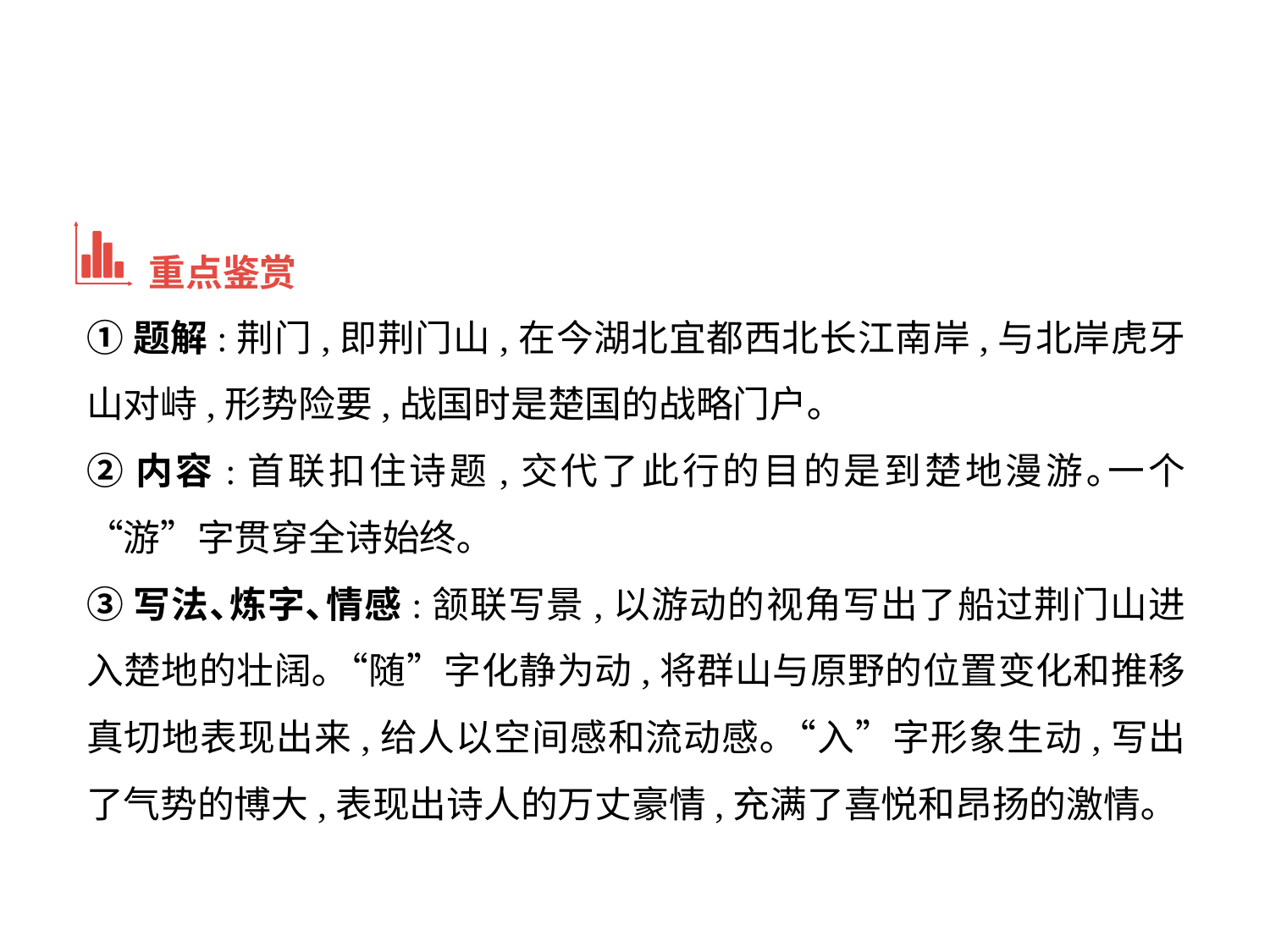

重点鉴赏
①题解:荆门,即荆门山,在今湖北宜都西北长江南岸,与北岸虎牙山对峙,形势险要,战国时是楚国的战略门户｡
②内容:首联扣住诗题,交代了此行的目的是到楚地漫游｡一个“游”字贯穿全诗始终｡
③写法､炼字､情感:颔联写景,以游动的视角写出了船过荆门山进入楚地的壮阔｡“随”字化静为动,将群山与原野的位置变化和推移真切地表现出来,给人以空间感和流动感｡“入”字形象生动,写出了气势的博大,表现出诗人的万丈豪情,充满了喜悦和昂扬的激情｡